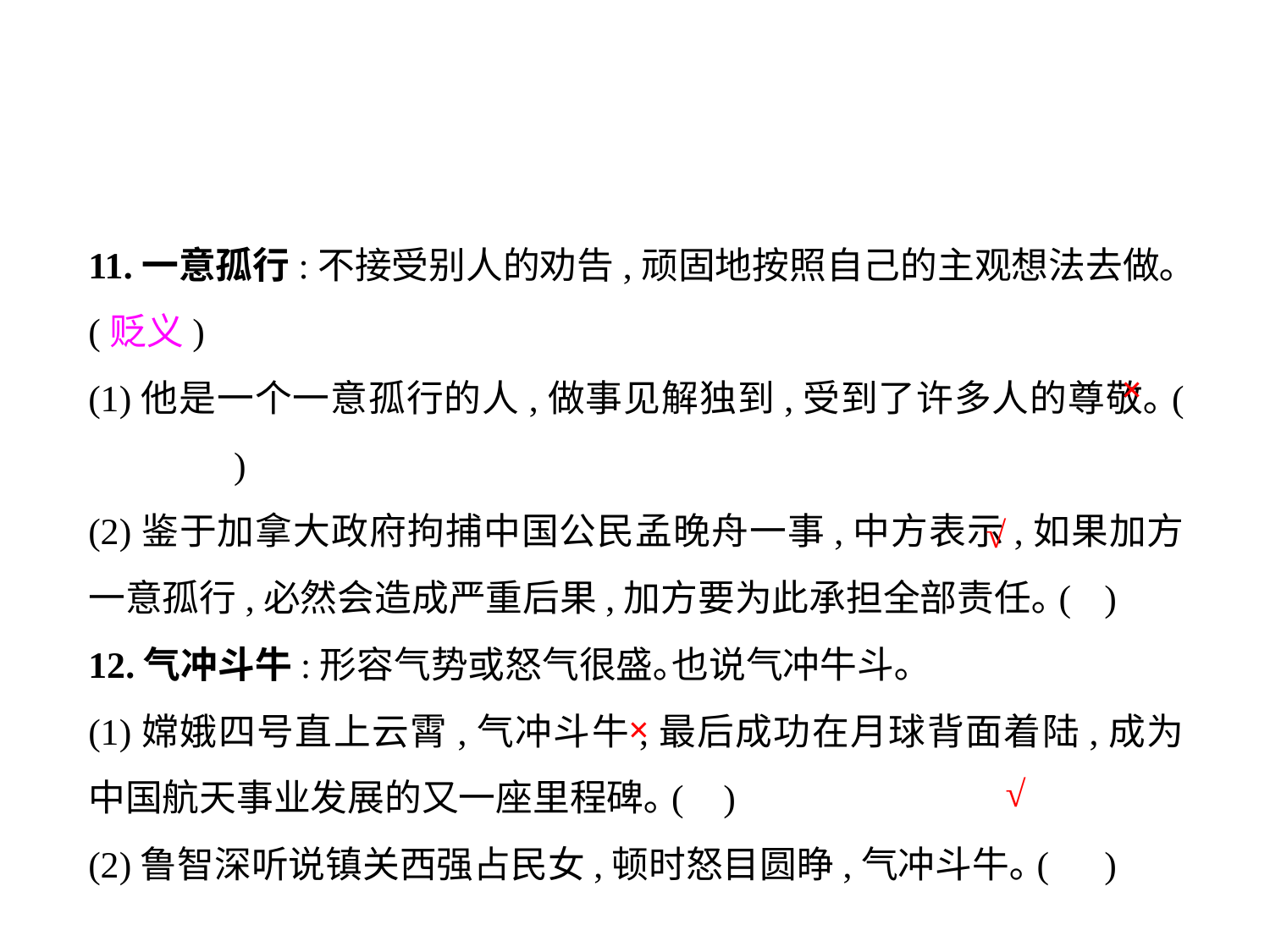

11.一意孤行:不接受别人的劝告,顽固地按照自己的主观想法去做｡(贬义)
(1)他是一个一意孤行的人,做事见解独到,受到了许多人的尊敬｡(	  )
(2)鉴于加拿大政府拘捕中国公民孟晚舟一事,中方表示,如果加方一意孤行,必然会造成严重后果,加方要为此承担全部责任｡(	)
12.气冲斗牛:形容气势或怒气很盛｡也说气冲牛斗｡
(1)嫦娥四号直上云霄,气冲斗牛,最后成功在月球背面着陆,成为中国航天事业发展的又一座里程碑｡(	)
(2)鲁智深听说镇关西强占民女,顿时怒目圆睁,气冲斗牛｡(	)
×
√
×
√